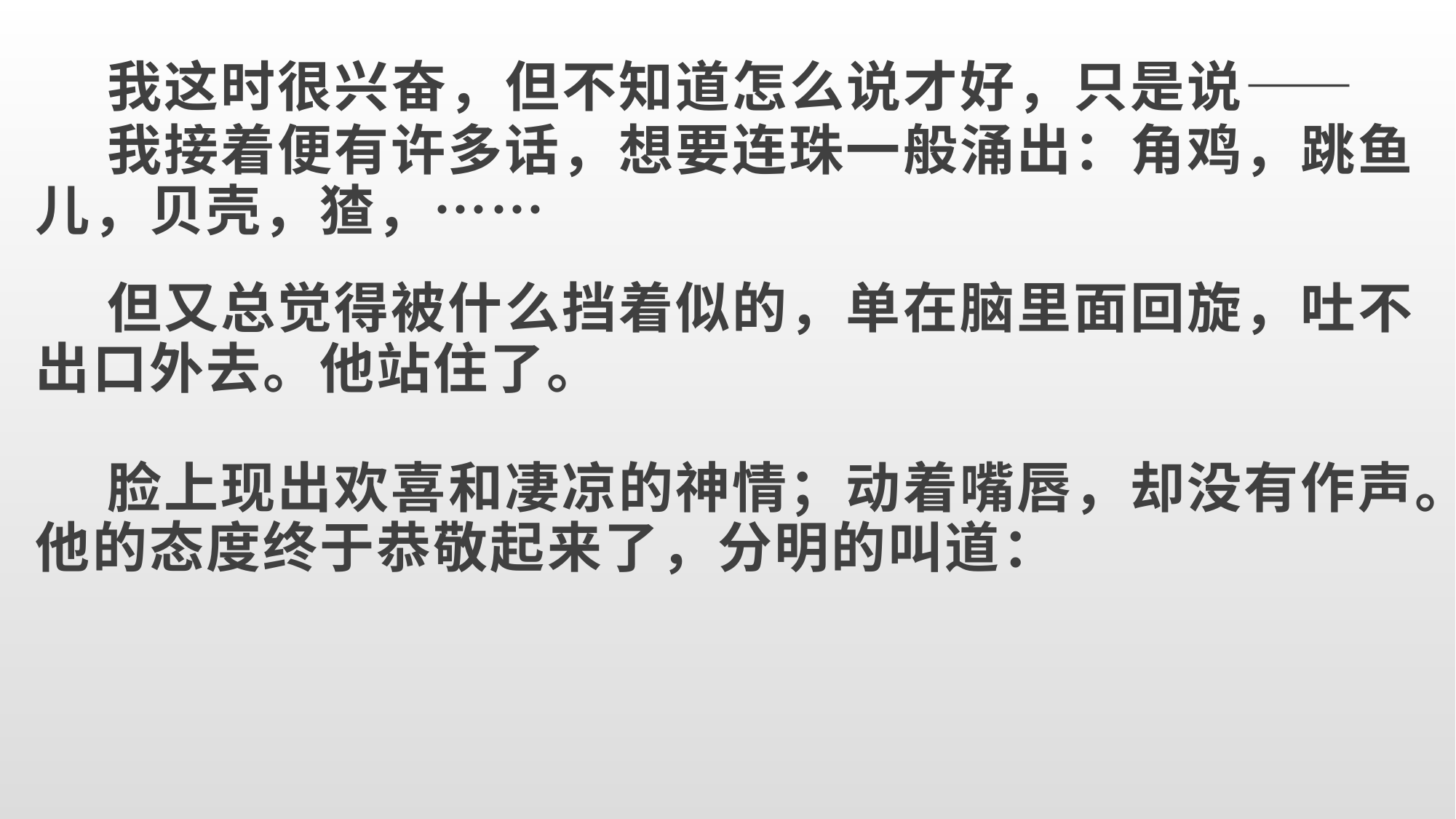

我这时很兴奋，但不知道怎么说才好，只是说——

    我接着便有许多话，想要连珠一般涌出：角鸡，跳鱼儿，贝壳，猹，……

    但又总觉得被什么挡着似的，单在脑里面回旋，吐不出口外去。他站住了。

    脸上现出欢喜和凄凉的神情；动着嘴唇，却没有作声。他的态度终于恭敬起来了，分明的叫道：